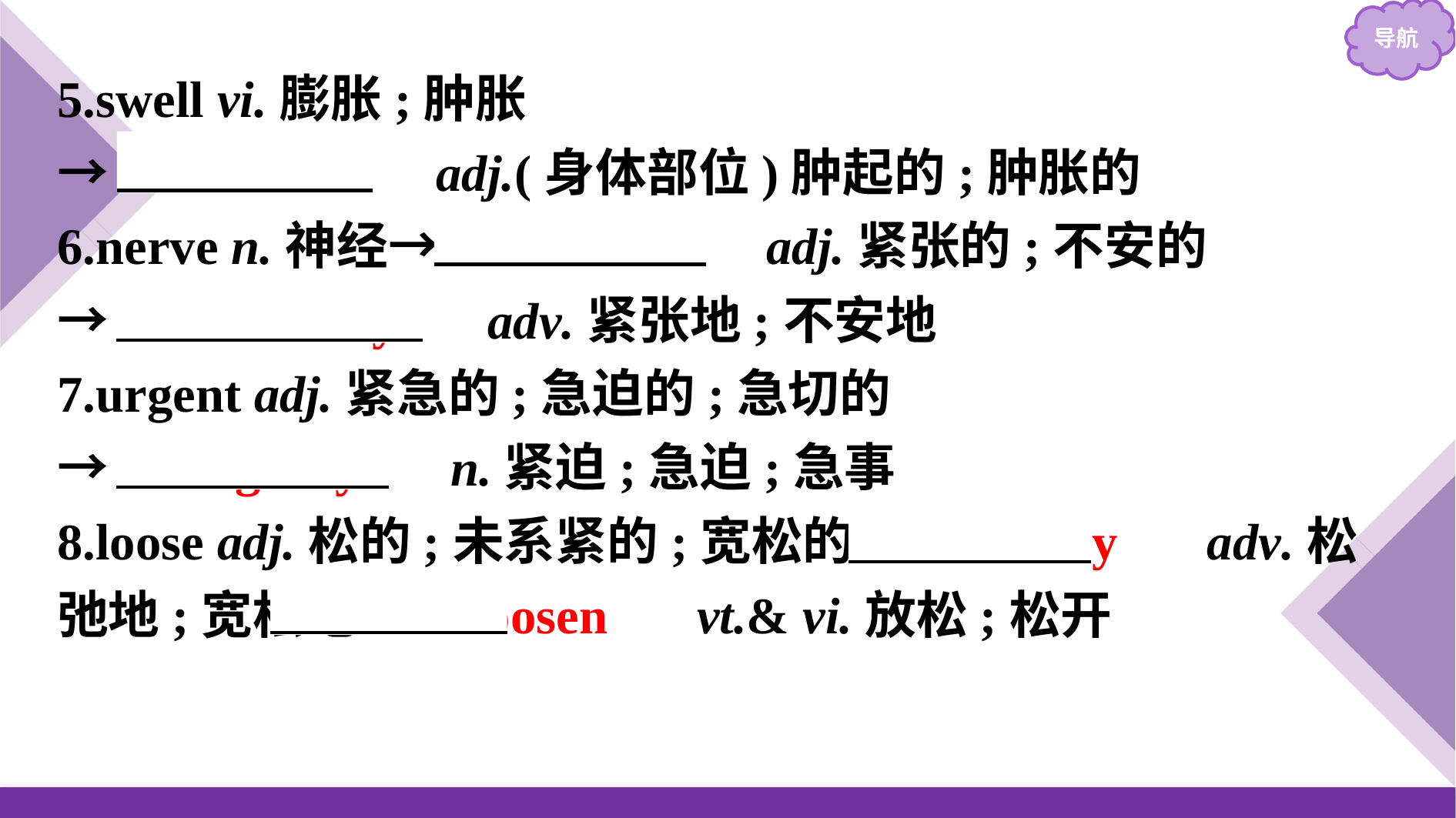

5.swell vi.膨胀;肿胀
→　swollen　 adj.(身体部位)肿起的;肿胀的
6.nerve n.神经→　nervous　 adj.紧张的;不安的
→　nervously　 adv.紧张地;不安地
7.urgent adj.紧急的;急迫的;急切的
→　urgency　 n.紧迫;急迫;急事
8.loose adj.松的;未系紧的;宽松的→　loosely　 adv.松弛地;宽松地→　loosen　 vt.& vi.放松;松开